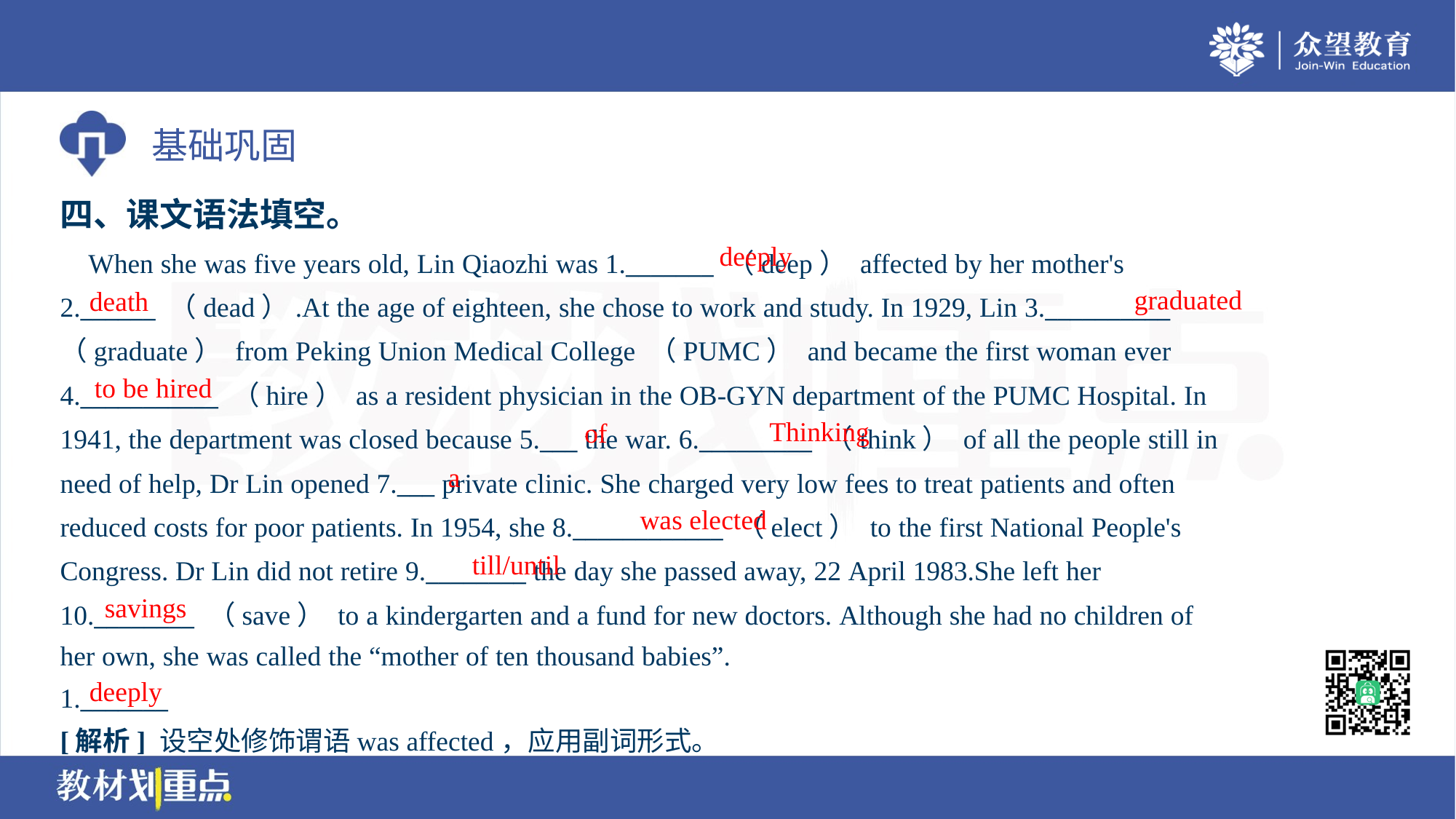

四、课文语法填空。
deeply
    When she was five years old, Lin Qiaozhi was 1._______ （deep） affected by her mother's
2.______ （dead）.At the age of eighteen, she chose to work and study. In 1929, Lin 3.__________
（graduate） from Peking Union Medical College （PUMC） and became the first woman ever
4.___________ （hire） as a resident physician in the OB-GYN department of the PUMC Hospital. In
1941, the department was closed because 5.___ the war. 6._________ （think） of all the people still in
need of help, Dr Lin opened 7.___ private clinic. She charged very low fees to treat patients and often
reduced costs for poor patients. In 1954, she 8.____________ （elect） to the first National People's
Congress. Dr Lin did not retire 9.________ the day she passed away, 22 April 1983.She left her
10.________ （save） to a kindergarten and a fund for new doctors. Although she had no children of
her own, she was called the “mother of ten thousand babies”.
graduated
death
to be hired
Thinking
of
a
was elected
till/until
savings
deeply
1._______
[解析] 设空处修饰谓语was affected，应用副词形式。